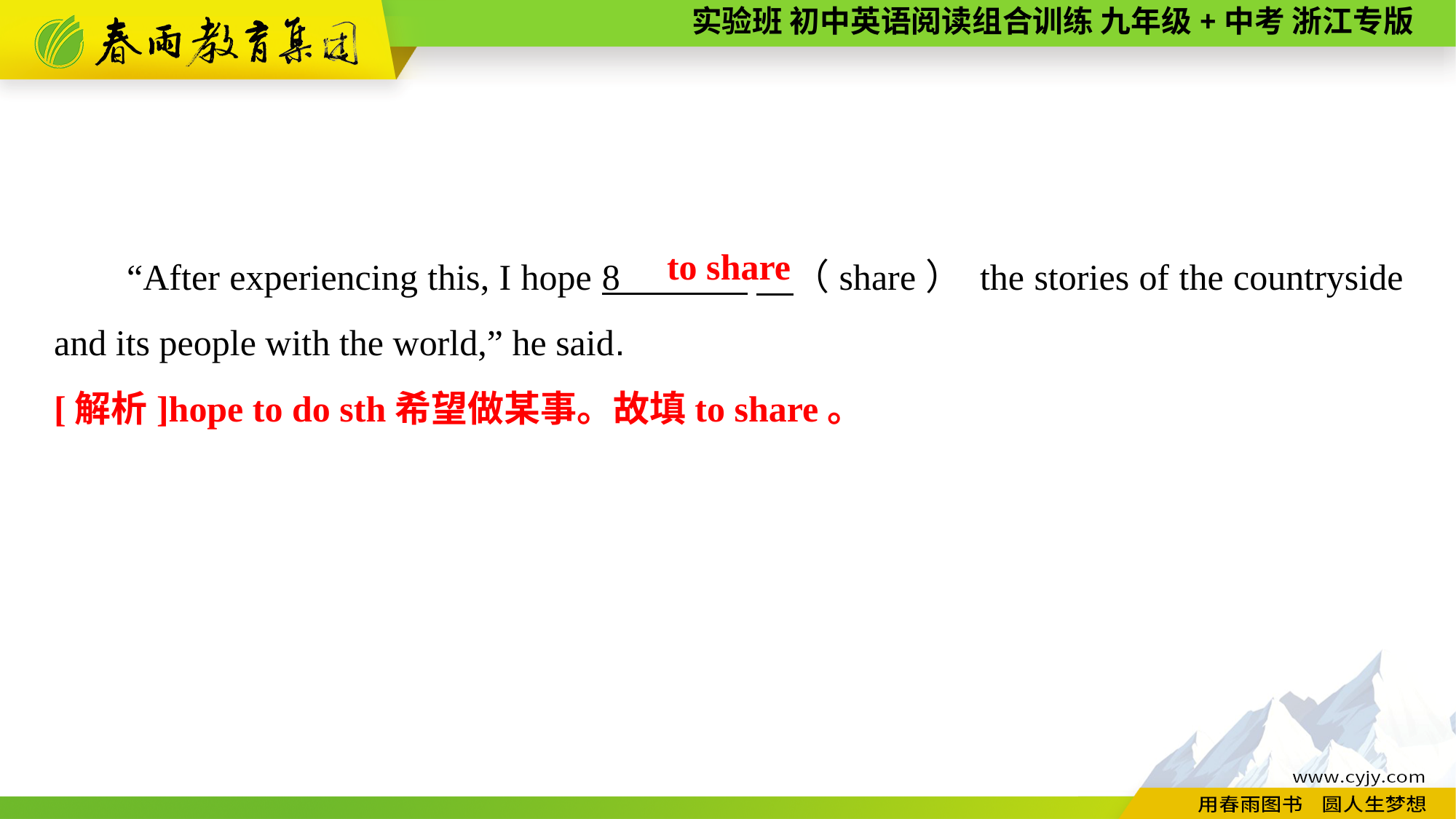

“After experiencing this, I hope 8             　（share） the stories of the countryside and its people with the world,” he said.
to share
[解析]hope to do sth希望做某事。故填to share。